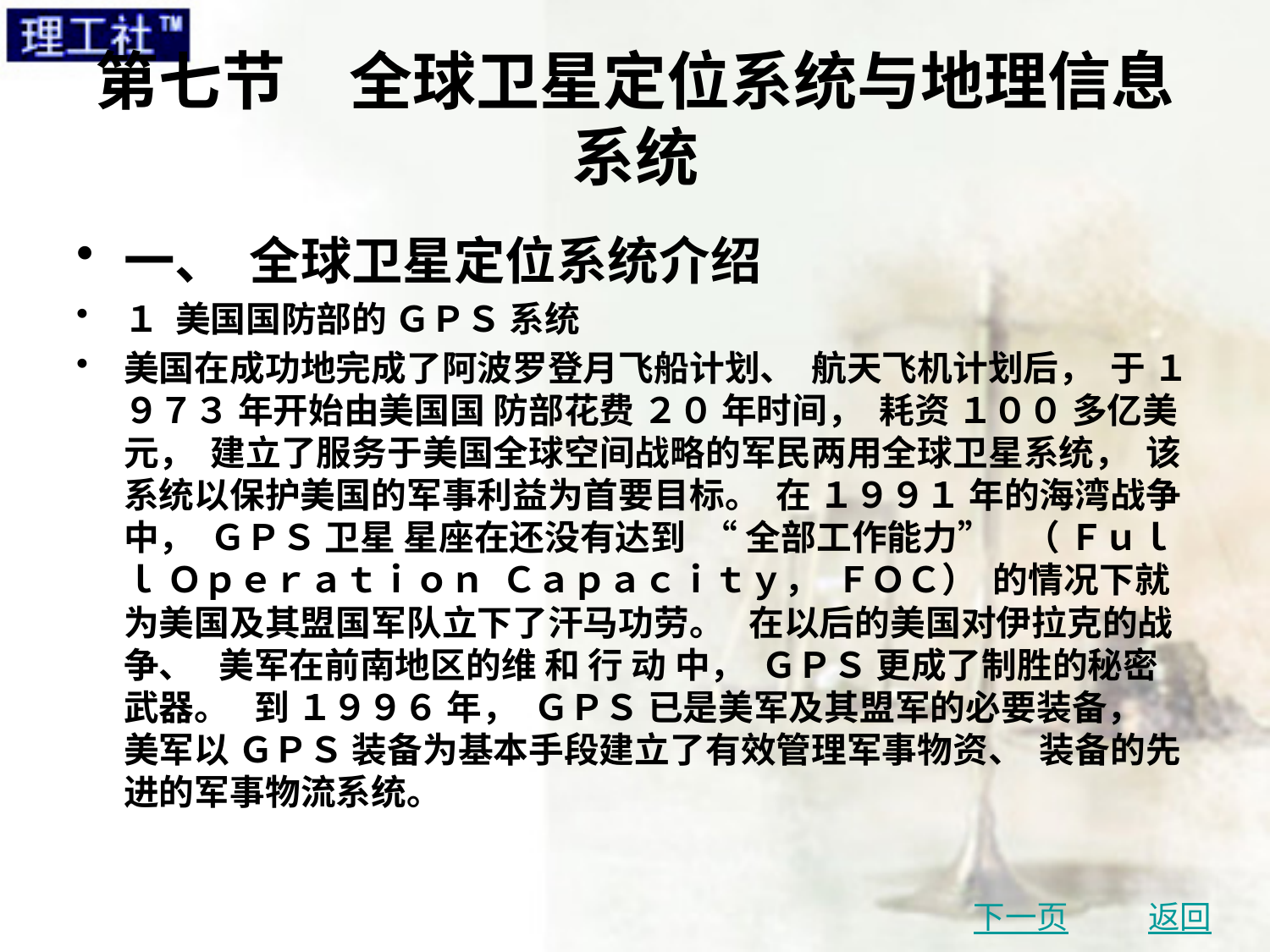

# 第七节　全球卫星定位系统与地理信息系统
一、  全球卫星定位系统介绍
１  美国国防部的 ＧＰＳ 系统
美国在成功地完成了阿波罗登月飞船计划、  航天飞机计划后，  于 １９７３ 年开始由美国国 防部花费 ２０ 年时间，  耗资 １００ 多亿美元，  建立了服务于美国全球空间战略的军民两用全球卫星系统，  该系统以保护美国的军事利益为首要目标。  在 １９９１ 年的海湾战争中，  ＧＰＳ 卫星 星座在还没有达到  “ 全部工作能力”    （ Ｆｕｌｌ Ｏｐｅｒａｔｉｏｎ  Ｃａｐａｃｉｔｙ，  ＦＯＣ）  的情况下就为美国及其盟国军队立下了汗马功劳。   在以后的美国对伊拉克的战争、   美军在前南地区的维 和 行 动 中，  ＧＰＳ 更成了制胜的秘密武器。   到 １９９６ 年，  ＧＰＳ 已是美军及其盟军的必要装备，   美军以 ＧＰＳ 装备为基本手段建立了有效管理军事物资、  装备的先进的军事物流系统。

下一页
返回